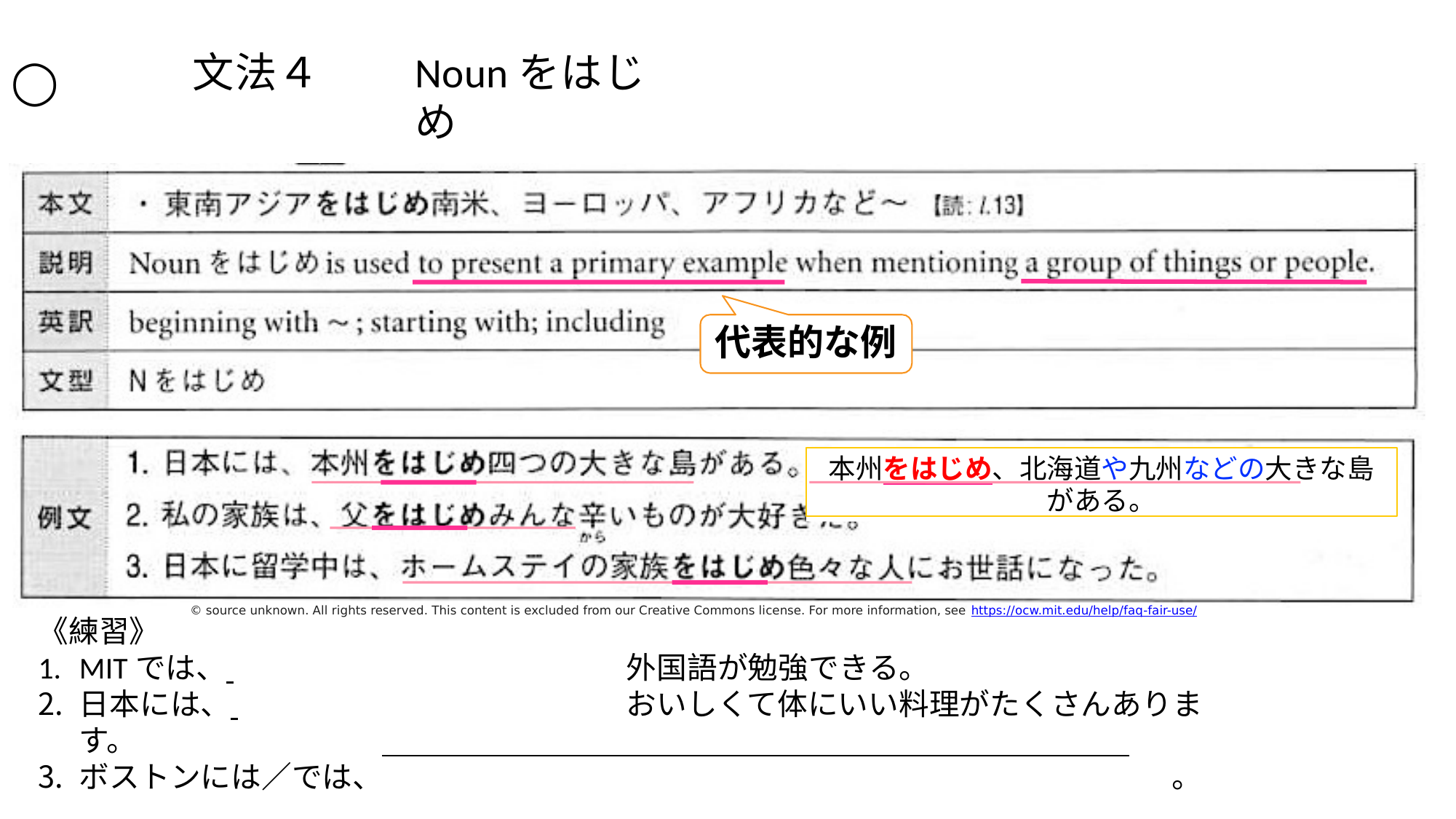

⽂法４
# Nounをはじめ
◯

代表的な例

本州をはじめ、北海道や九州などの⼤きな島 がある。

© source unknown. All rights reserved. This content is excluded from our Creative Commons license. For more information, see https://ocw.mit.edu/help/faq-fair-use/

《練習》
MITでは、 	外国語が勉強できる。
⽇本には、 	おいしくて体にいい料理がたくさんあります。
ボストンには／では、	。